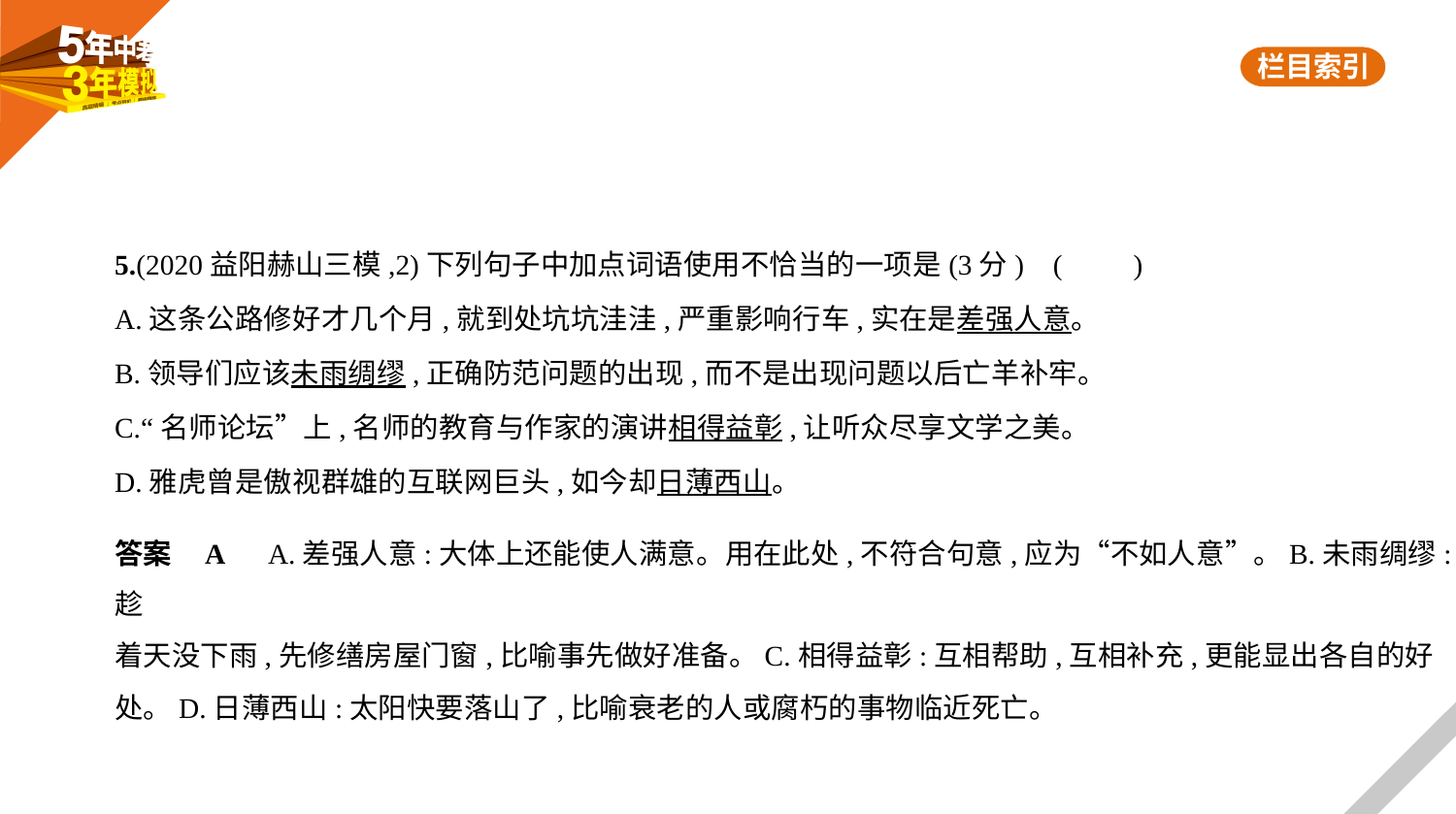

5.(2020益阳赫山三模,2)下列句子中加点词语使用不恰当的一项是(3分) (　　)
A.这条公路修好才几个月,就到处坑坑洼洼,严重影响行车,实在是差强人意。
B.领导们应该未雨绸缪,正确防范问题的出现,而不是出现问题以后亡羊补牢。
C.“名师论坛”上,名师的教育与作家的演讲相得益彰,让听众尽享文学之美。
D.雅虎曾是傲视群雄的互联网巨头,如今却日薄西山。
答案    A　A.差强人意:大体上还能使人满意。用在此处,不符合句意,应为“不如人意”。B.未雨绸缪:趁
着天没下雨,先修缮房屋门窗,比喻事先做好准备。C.相得益彰:互相帮助,互相补充,更能显出各自的好
处。D.日薄西山:太阳快要落山了,比喻衰老的人或腐朽的事物临近死亡。